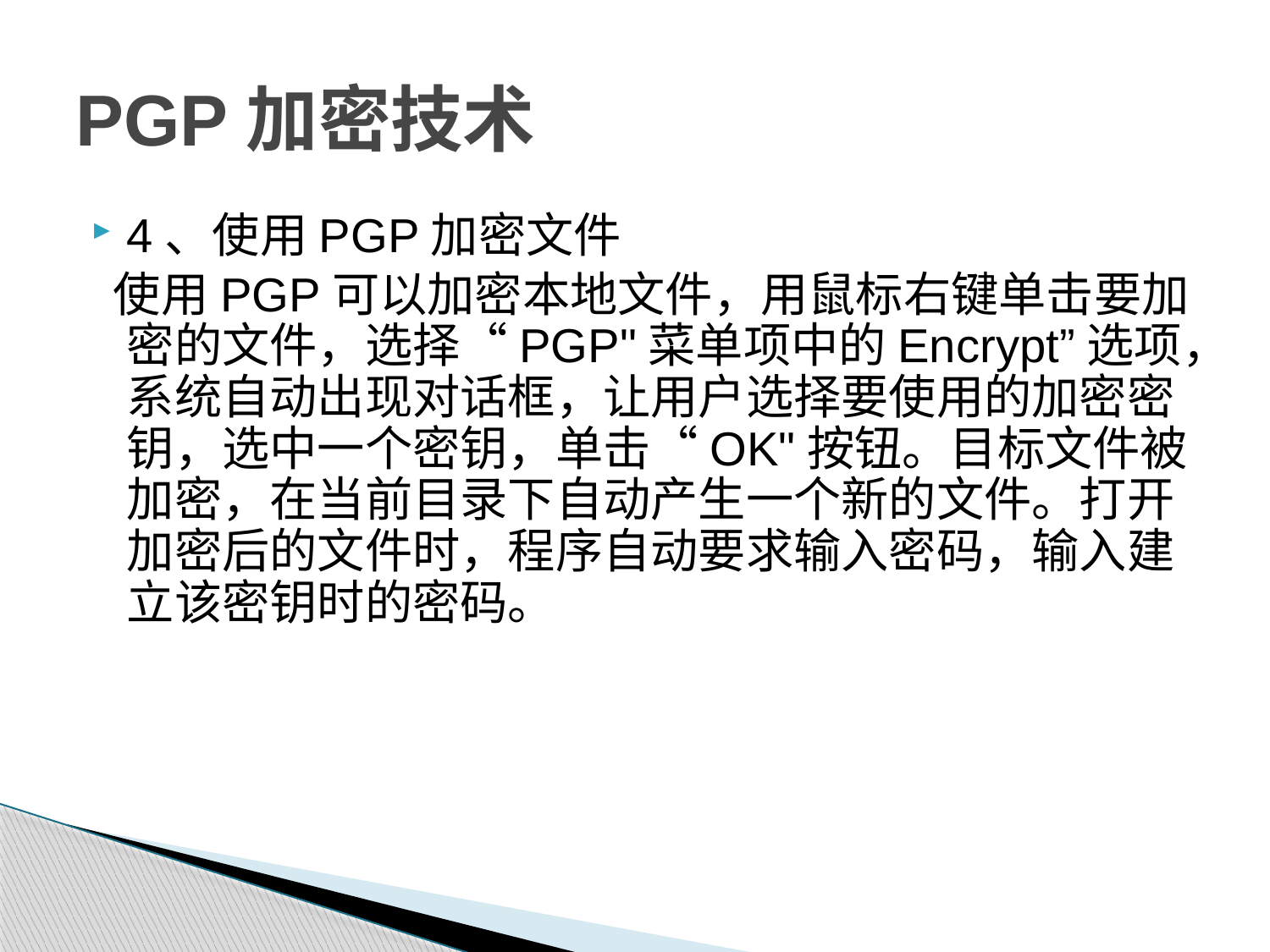

# PGP加密技术
4、使用PGP加密文件
 使用PGP可以加密本地文件，用鼠标右键单击要加密的文件，选择“PGP"菜单项中的Encrypt”选项，系统自动出现对话框，让用户选择要使用的加密密钥，选中一个密钥，单击“OK"按钮。目标文件被加密，在当前目录下自动产生一个新的文件。打开加密后的文件时，程序自动要求输入密码，输入建立该密钥时的密码。